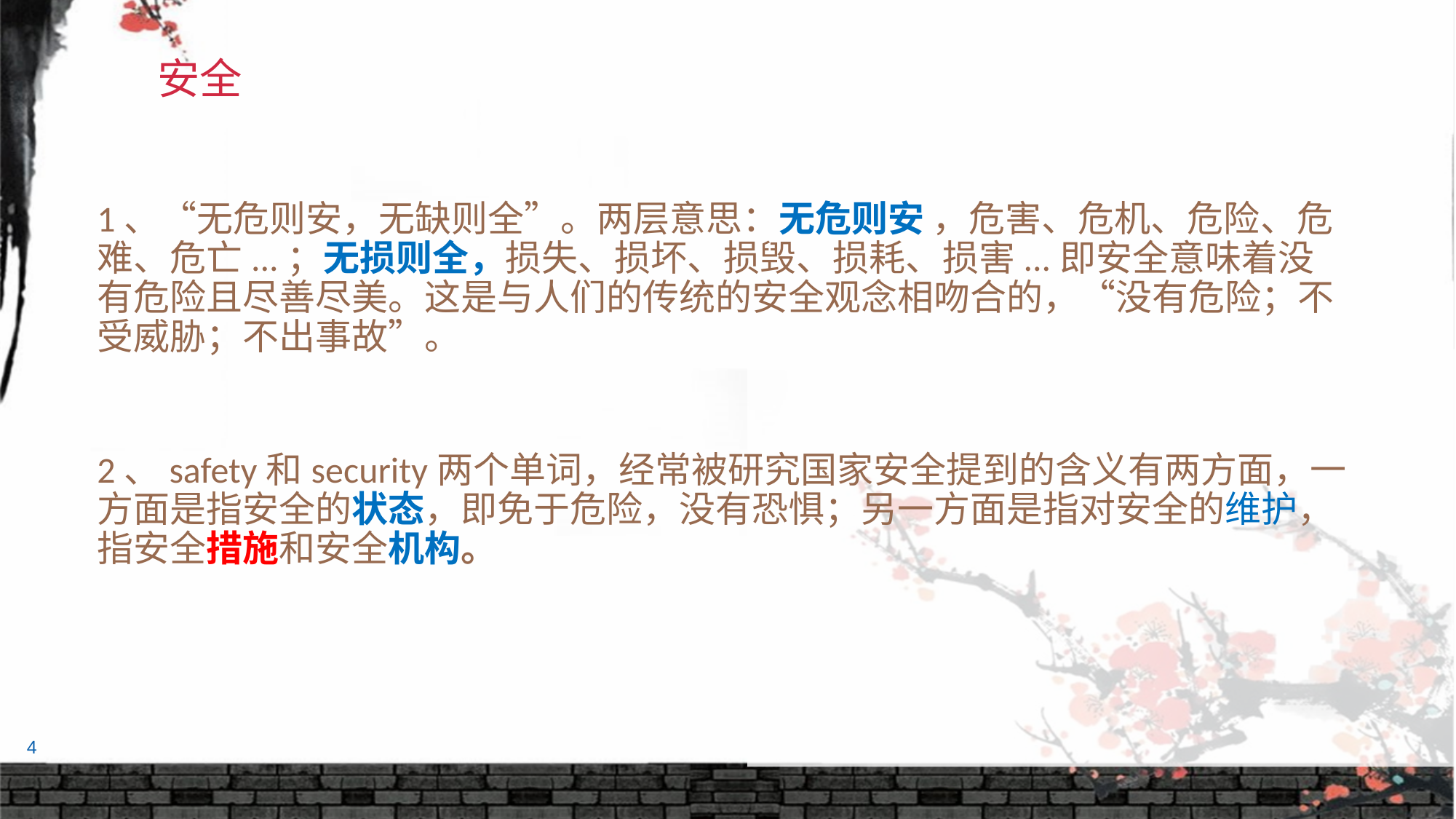

# 安全

1、“无危则安，无缺则全”。两层意思：无危则安 ，危害、危机、危险、危难、危亡...；无损则全，损失、损坏、损毁、损耗、损害...即安全意味着没有危险且尽善尽美。这是与人们的传统的安全观念相吻合的，“没有危险；不受威胁；不出事故”。

2、safety和security两个单词，经常被研究国家安全提到的含义有两方面，一方面是指安全的状态，即免于危险，没有恐惧；另一方面是指对安全的维护，指安全措施和安全机构。

4